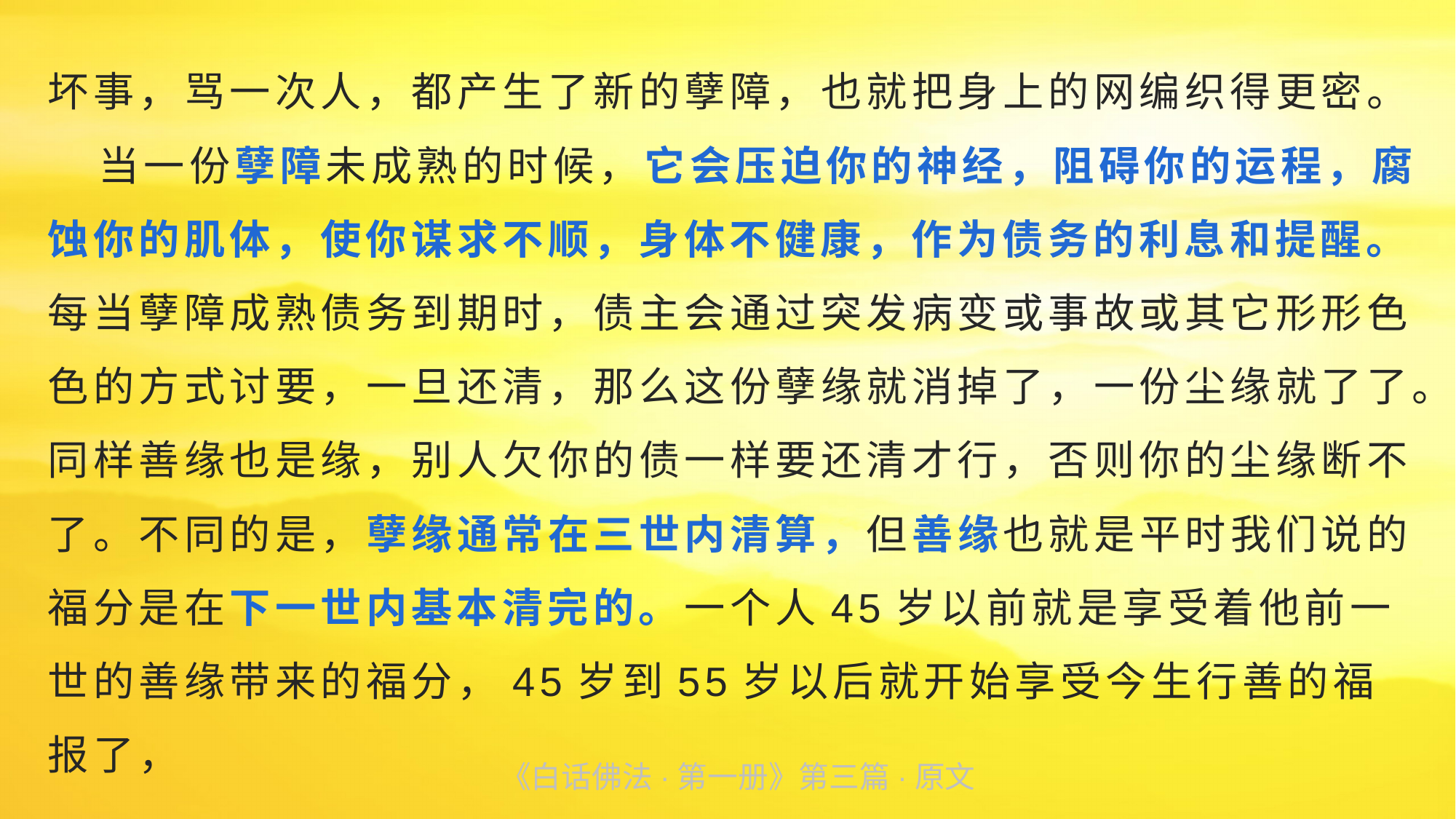

坏事，骂一次人，都产生了新的孽障，也就把身上的网编织得更密。
   当一份孽障未成熟的时候，它会压迫你的神经，阻碍你的运程，腐蚀你的肌体，使你谋求不顺，身体不健康，作为债务的利息和提醒。每当孽障成熟债务到期时，债主会通过突发病变或事故或其它形形色色的方式讨要，一旦还清，那么这份孽缘就消掉了，一份尘缘就了了。同样善缘也是缘，别人欠你的债一样要还清才行，否则你的尘缘断不了。不同的是，孽缘通常在三世内清算，但善缘也就是平时我们说的福分是在下一世内基本清完的。一个人45岁以前就是享受着他前一世的善缘带来的福分，45岁到55岁以后就开始享受今生行善的福报了，
  《白话佛法·第一册》第三篇·原文